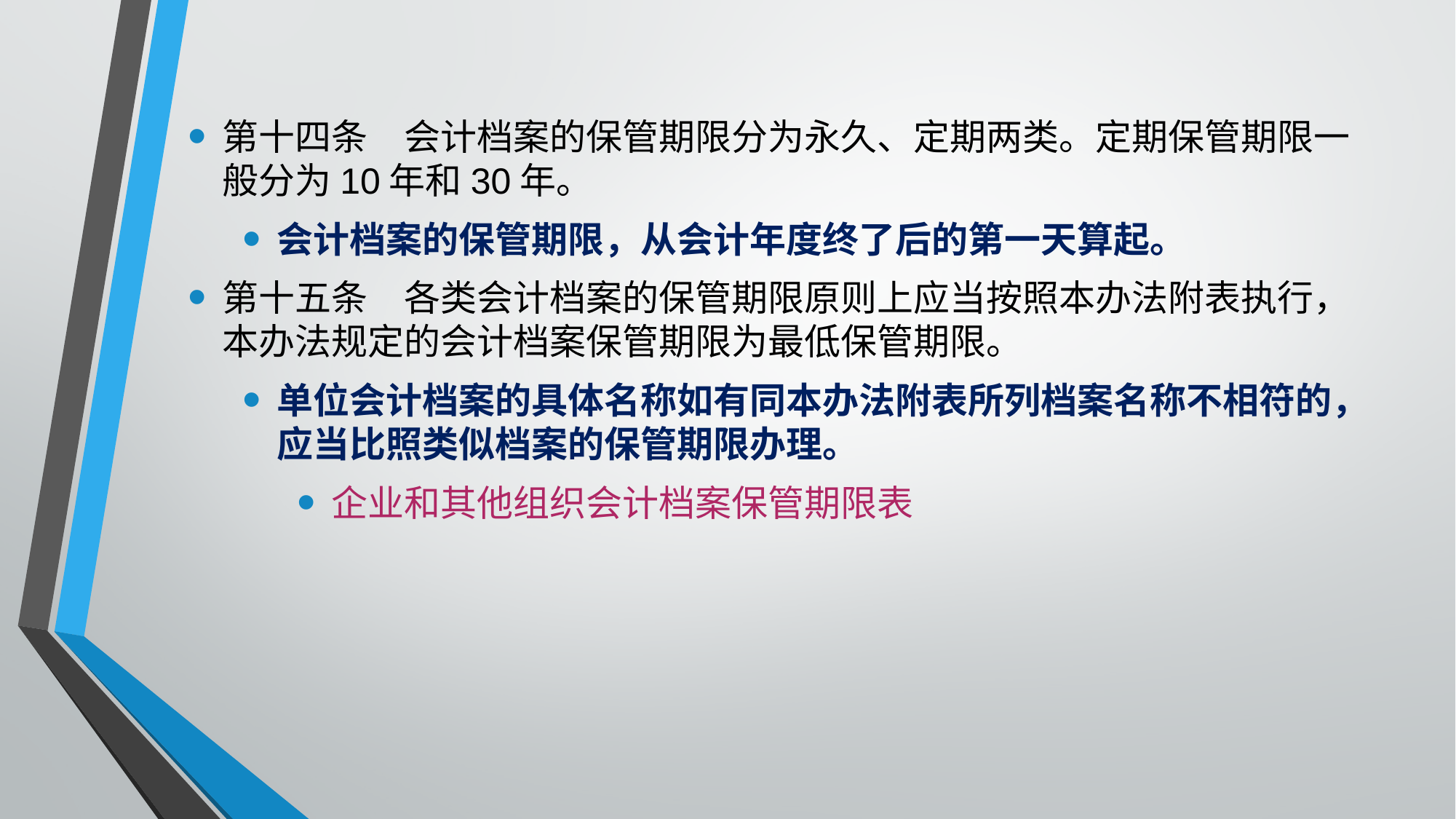

第十四条　会计档案的保管期限分为永久、定期两类。定期保管期限一般分为10年和30年。
会计档案的保管期限，从会计年度终了后的第一天算起。
第十五条　各类会计档案的保管期限原则上应当按照本办法附表执行，本办法规定的会计档案保管期限为最低保管期限。
单位会计档案的具体名称如有同本办法附表所列档案名称不相符的，应当比照类似档案的保管期限办理。
企业和其他组织会计档案保管期限表